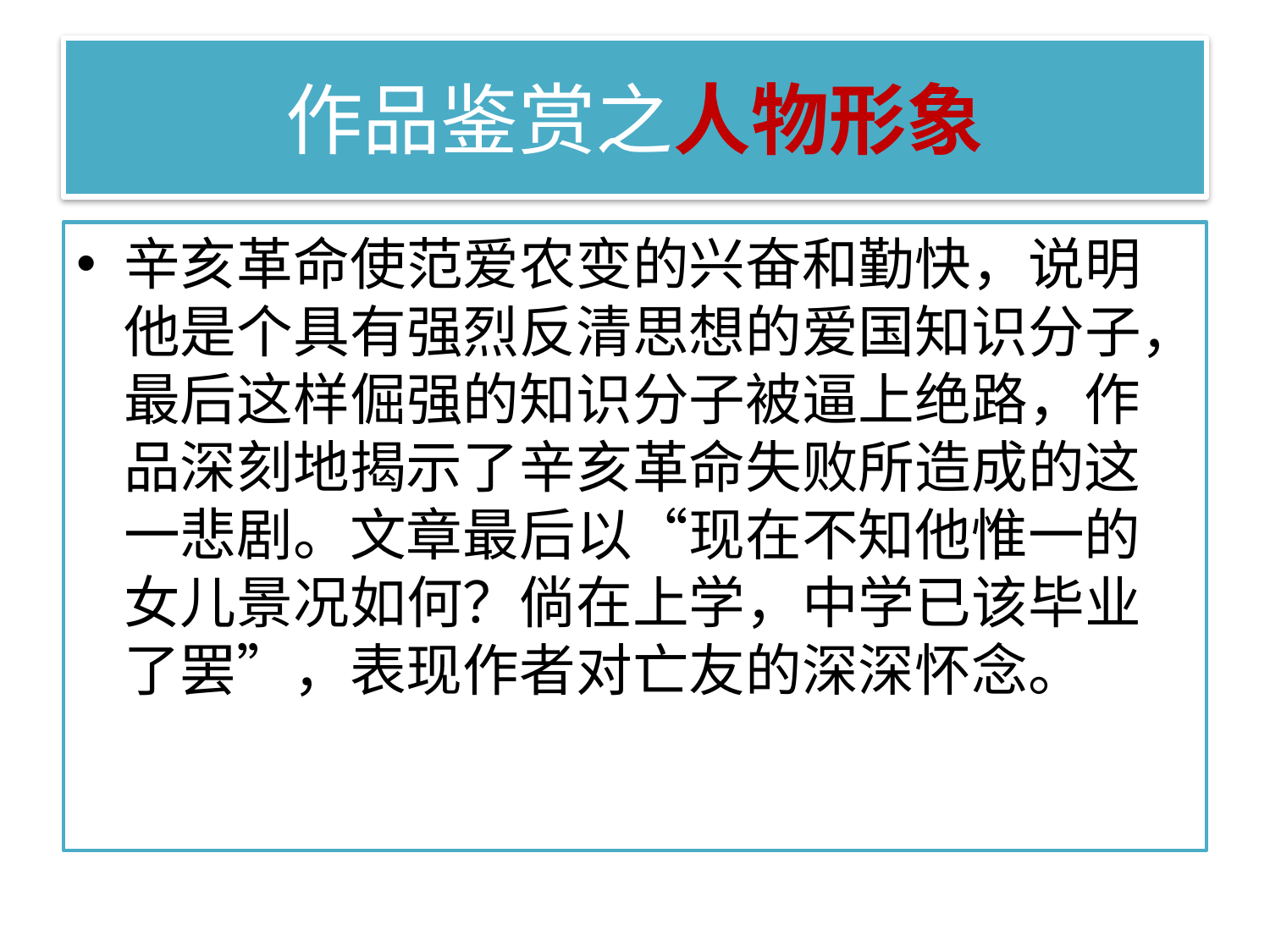

# 作品鉴赏之人物形象
辛亥革命使范爱农变的兴奋和勤快，说明他是个具有强烈反清思想的爱国知识分子，最后这样倔强的知识分子被逼上绝路，作品深刻地揭示了辛亥革命失败所造成的这一悲剧。文章最后以“现在不知他惟一的女儿景况如何？倘在上学，中学已该毕业了罢”，表现作者对亡友的深深怀念。